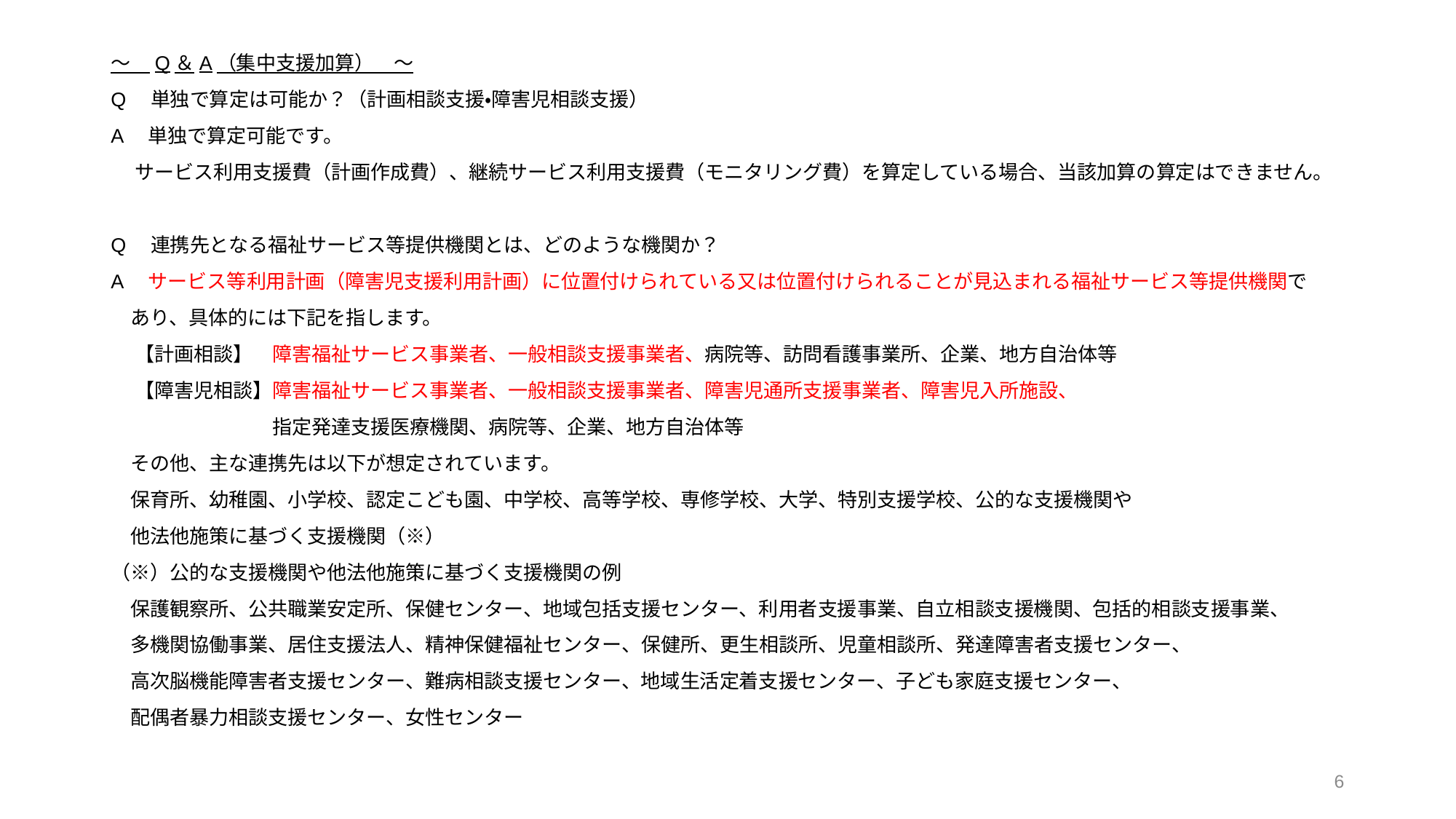

～　Q＆A（集中支援加算）　～
Q　単独で算定は可能か？（計画相談支援・障害児相談支援）
A　単独で算定可能です。
　 サービス利用支援費（計画作成費）、継続サービス利用支援費（モニタリング費）を算定している場合、当該加算の算定はできません。

Q　連携先となる福祉サービス等提供機関とは、どのような機関か？
A　サービス等利用計画（障害児支援利用計画）に位置付けられている又は位置付けられることが見込まれる福祉サービス等提供機関で
　あり、具体的には下記を指します。
　 【計画相談】　障害福祉サービス事業者、一般相談支援事業者、病院等、訪問看護事業所、企業、地方自治体等
　 【障害児相談】障害福祉サービス事業者、一般相談支援事業者、障害児通所支援事業者、障害児入所施設、
　　　　　　　　 指定発達支援医療機関、病院等、企業、地方自治体等
　その他、主な連携先は以下が想定されています。
　保育所、幼稚園、小学校、認定こども園、中学校、高等学校、専修学校、大学、特別支援学校、公的な支援機関や
　他法他施策に基づく支援機関（※）
（※）公的な支援機関や他法他施策に基づく支援機関の例
　保護観察所、公共職業安定所、保健センター、地域包括支援センター、利用者支援事業、自立相談支援機関、包括的相談支援事業、
　多機関協働事業、居住支援法人、精神保健福祉センター、保健所、更生相談所、児童相談所、発達障害者支援センター、
　高次脳機能障害者支援センター、難病相談支援センター、地域生活定着支援センター、子ども家庭支援センター、
　配偶者暴力相談支援センター、女性センター
6